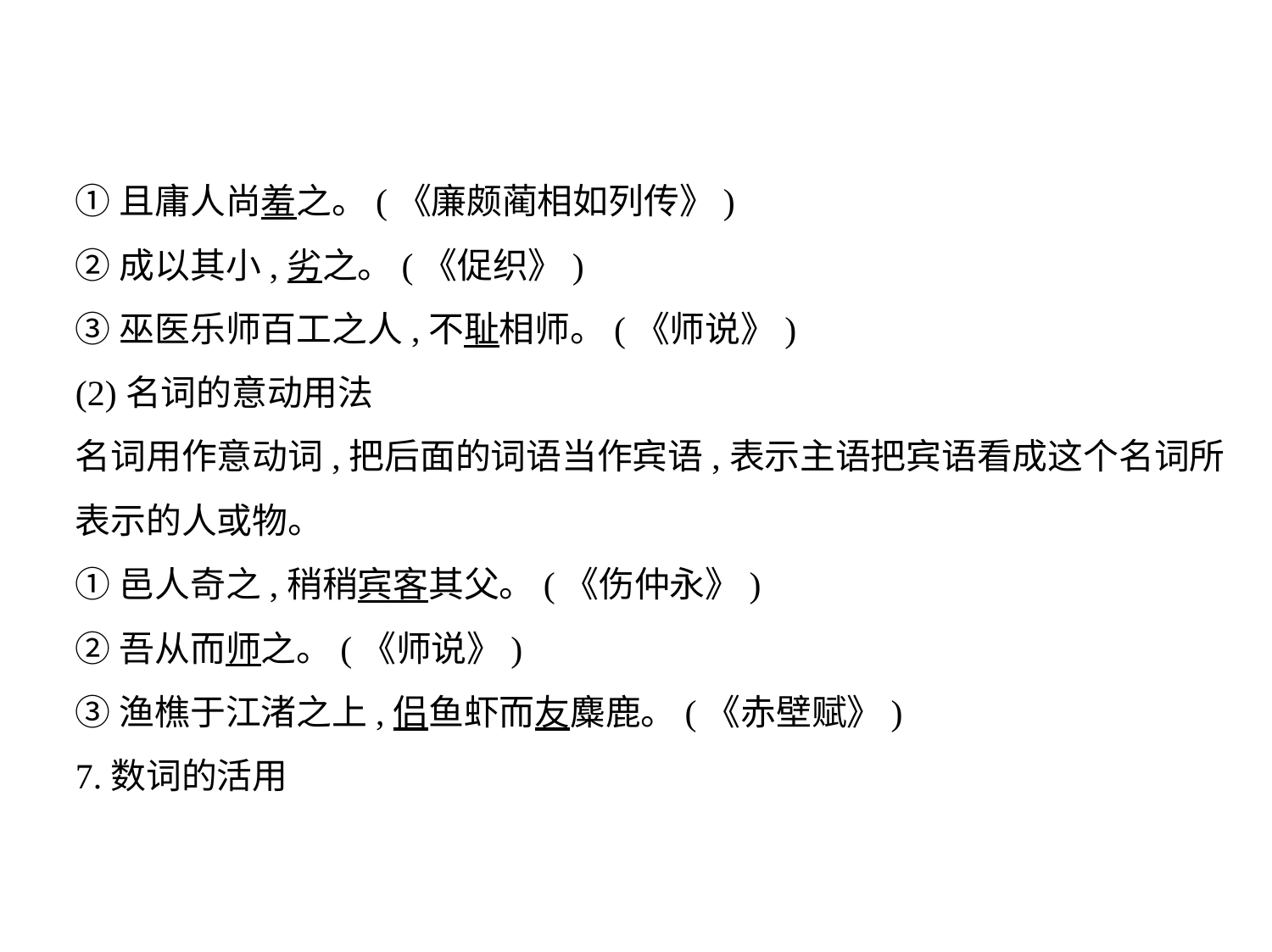

①且庸人尚羞之。(《廉颇蔺相如列传》)
②成以其小,劣之。(《促织》)
③巫医乐师百工之人,不耻相师。(《师说》)
(2)名词的意动用法
名词用作意动词,把后面的词语当作宾语,表示主语把宾语看成这个名词所
表示的人或物。
①邑人奇之,稍稍宾客其父。(《伤仲永》)
②吾从而师之。(《师说》)
③渔樵于江渚之上,侣鱼虾而友麋鹿。(《赤壁赋》)
7.数词的活用